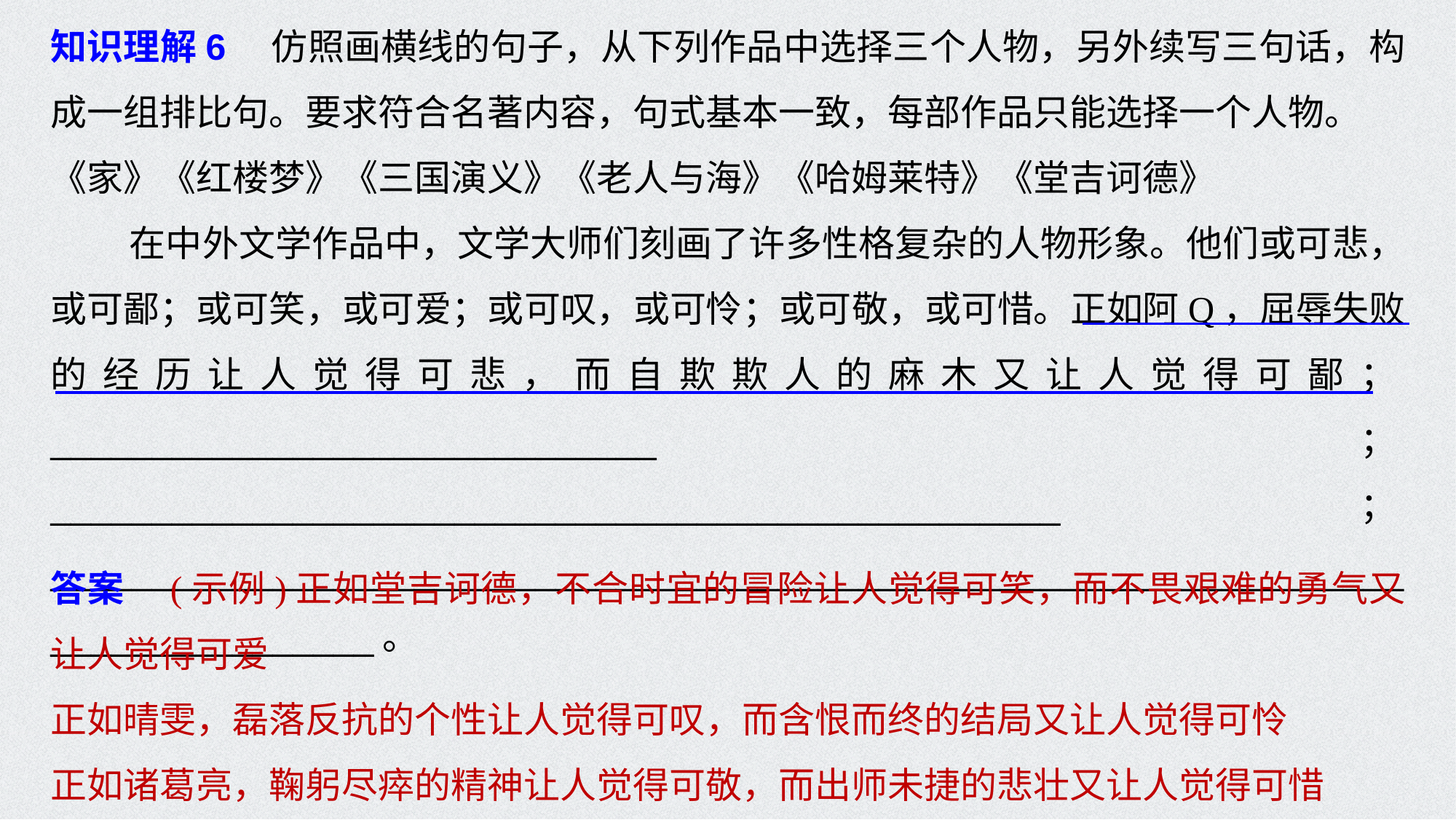

知识理解6　仿照画横线的句子，从下列作品中选择三个人物，另外续写三句话，构成一组排比句。要求符合名著内容，句式基本一致，每部作品只能选择一个人物。
《家》《红楼梦》《三国演义》《老人与海》《哈姆莱特》《堂吉诃德》
在中外文学作品中，文学大师们刻画了许多性格复杂的人物形象。他们或可悲，或可鄙；或可笑，或可爱；或可叹，或可怜；或可敬，或可惜。正如阿Q，屈辱失败的经历让人觉得可悲，而自欺欺人的麻木又让人觉得可鄙；______________________________；__________________________________________________；___________________________________________________________________________________。
答案　(示例)正如堂吉诃德，不合时宜的冒险让人觉得可笑，而不畏艰难的勇气又让人觉得可爱
正如晴雯，磊落反抗的个性让人觉得可叹，而含恨而终的结局又让人觉得可怜
正如诸葛亮，鞠躬尽瘁的精神让人觉得可敬，而出师未捷的悲壮又让人觉得可惜